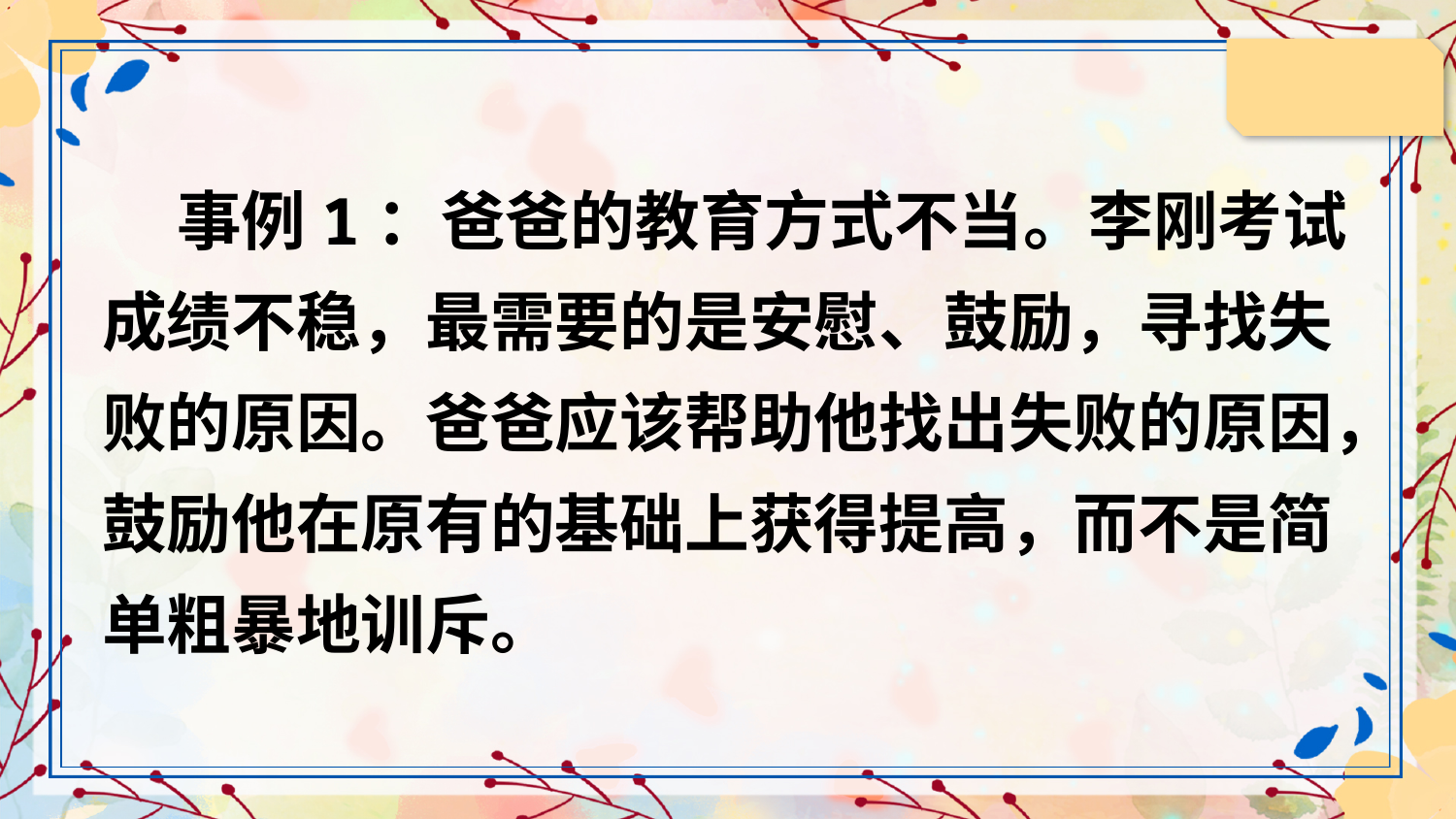

事例1：爸爸的教育方式不当。李刚考试成绩不稳，最需要的是安慰、鼓励，寻找失败的原因。爸爸应该帮助他找出失败的原因，鼓励他在原有的基础上获得提高，而不是简单粗暴地训斥。